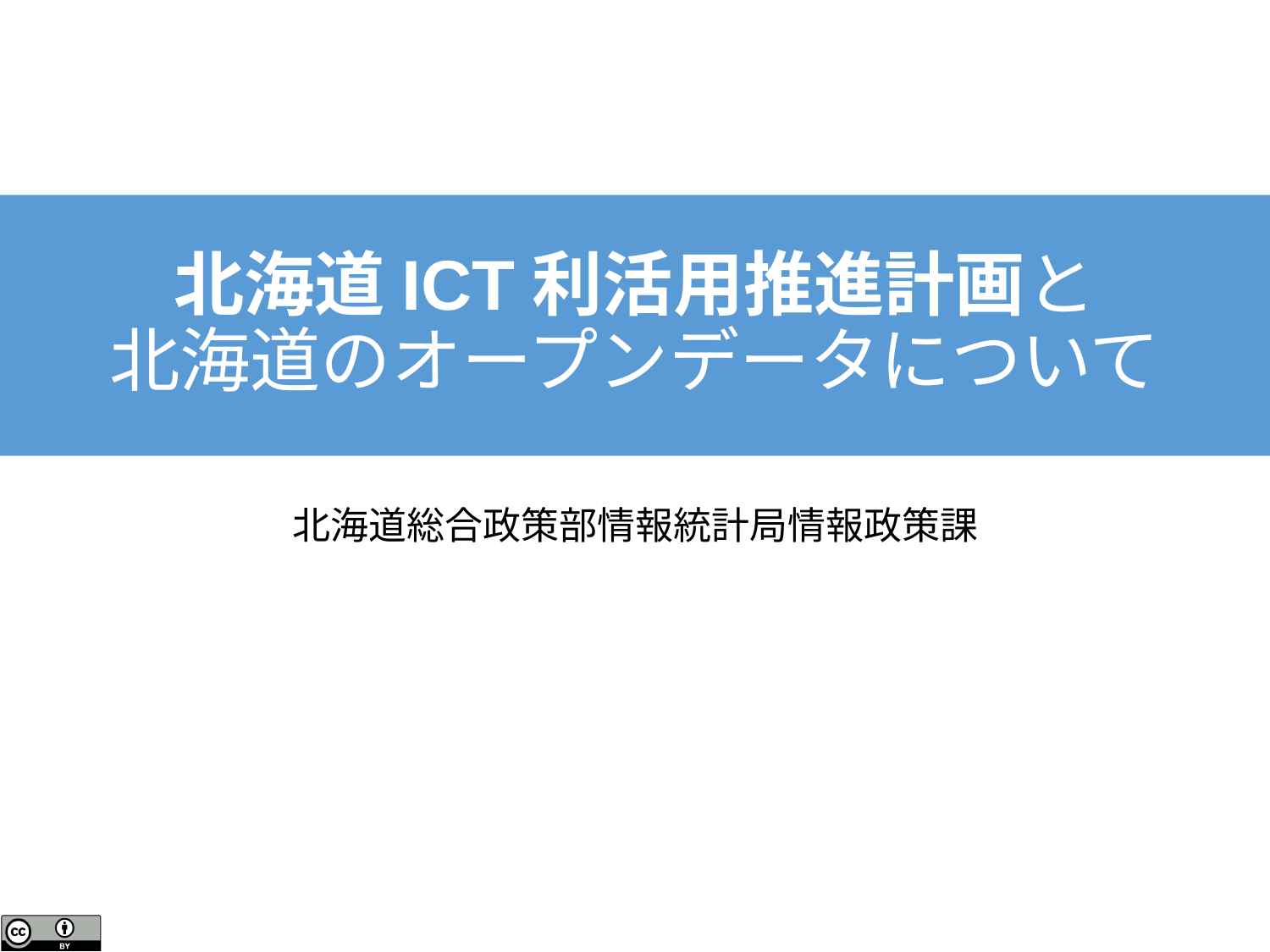

# 北海道ICT利活用推進計画と 北海道のオープンデータについて
北海道総合政策部情報統計局情報政策課